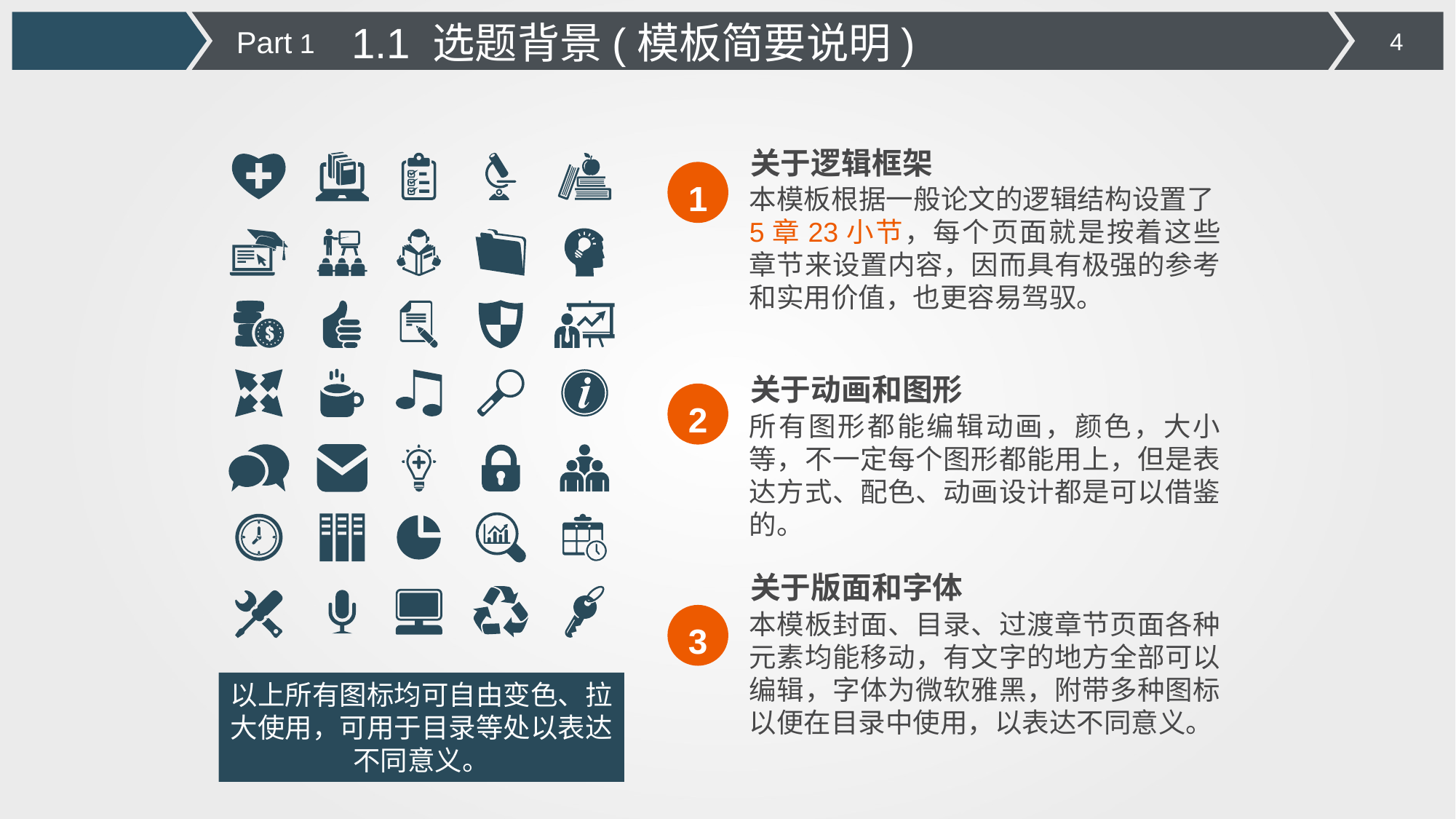

1.1 选题背景(模板简要说明)
Part 1
关于逻辑框架

1
本模板根据一般论文的逻辑结构设置了5章23小节，每个页面就是按着这些章节来设置内容，因而具有极强的参考和实用价值，也更容易驾驭。

关于动画和图形

2

所有图形都能编辑动画，颜色，大小等，不一定每个图形都能用上，但是表达方式、配色、动画设计都是可以借鉴的。

关于版面和字体

本模板封面、目录、过渡章节页面各种元素均能移动，有文字的地方全部可以编辑，字体为微软雅黑，附带多种图标以便在目录中使用，以表达不同意义。

3
以上所有图标均可自由变色、拉大使用，可用于目录等处以表达不同意义。